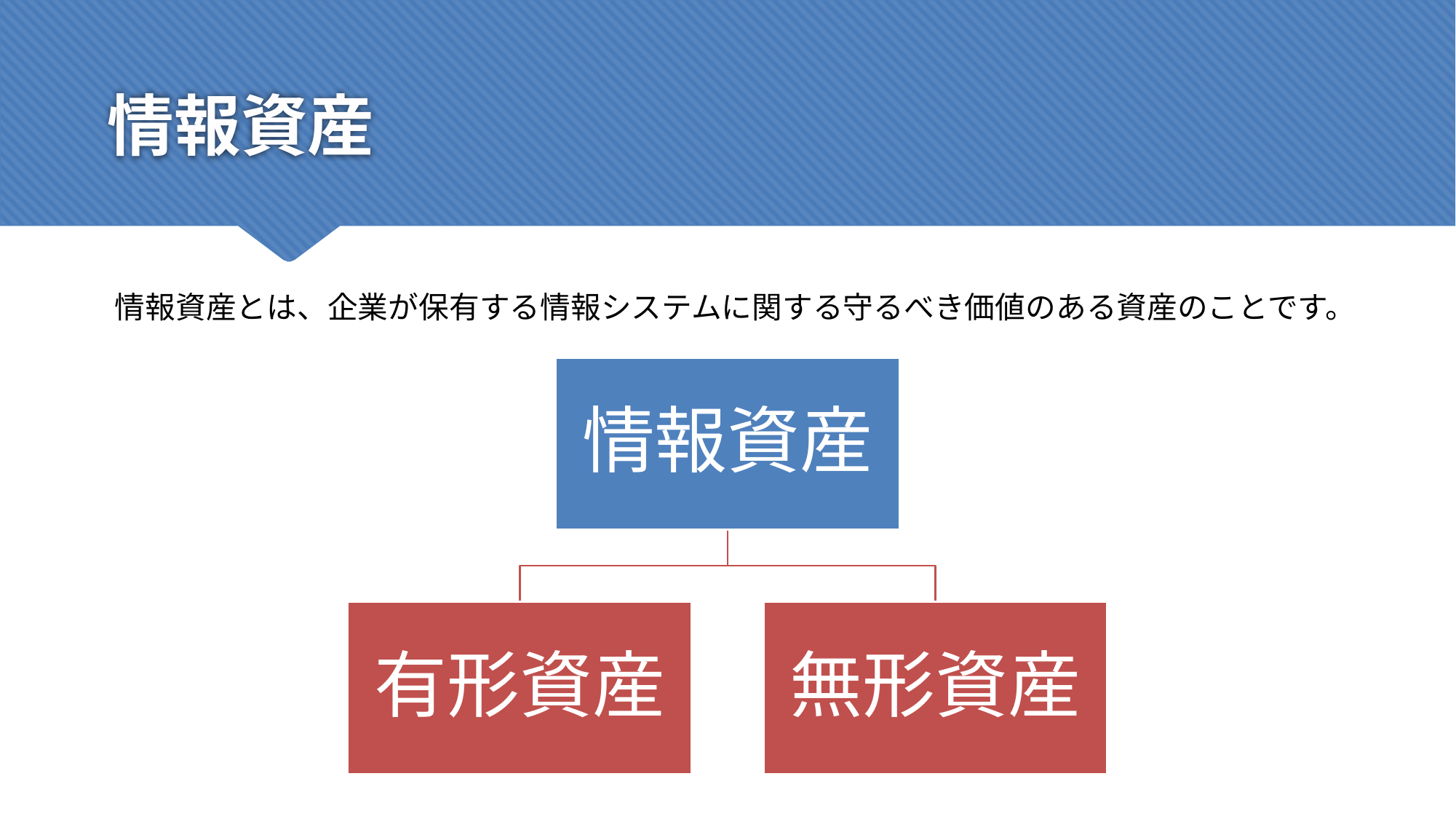

# 情報資産
情報資産とは、企業が保有する情報システムに関する守るべき価値のある資産のことです。
情報資産
有形資産
無形資産